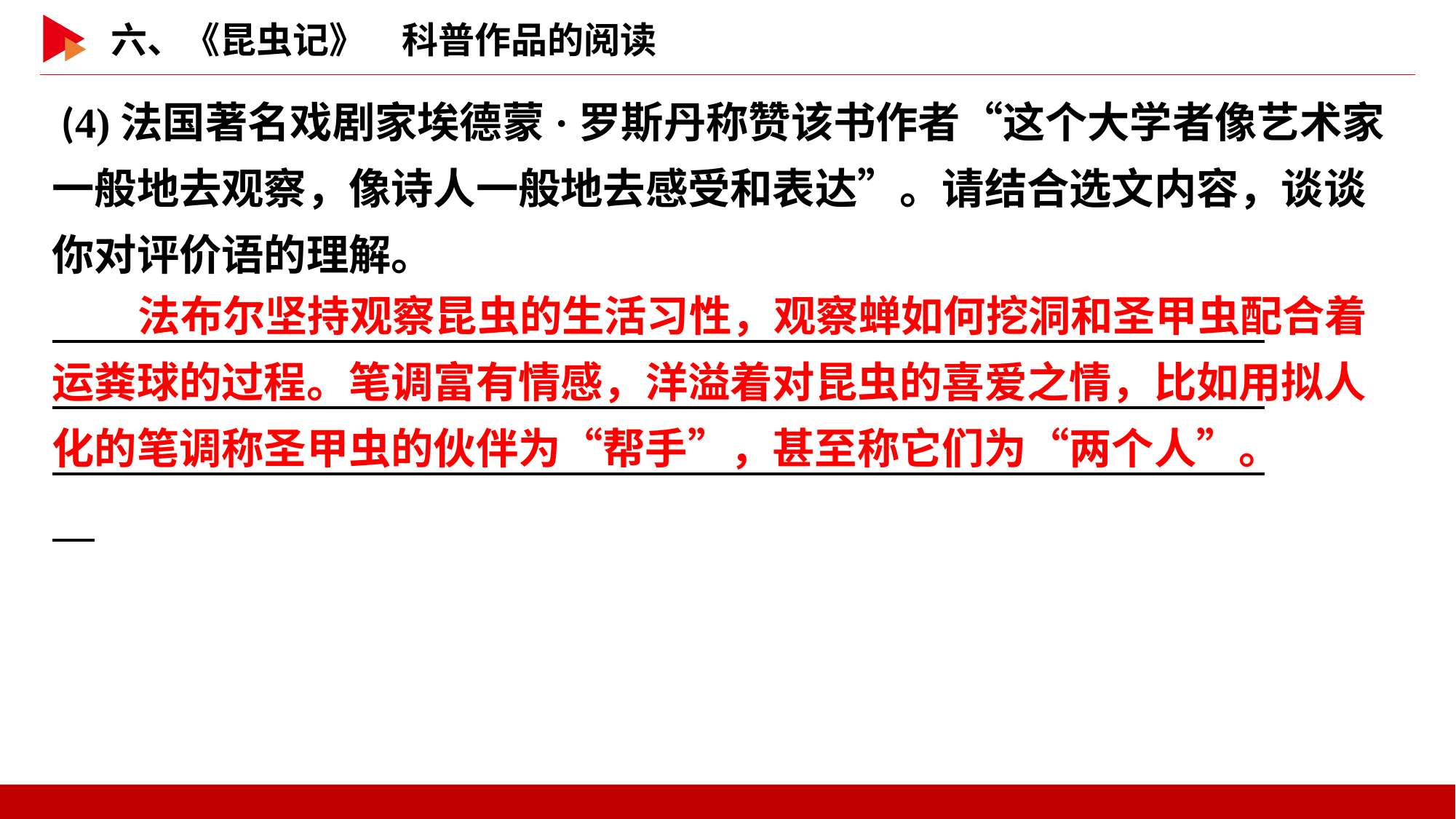

(4)法国著名戏剧家埃德蒙·罗斯丹称赞该书作者“这个大学者像艺术家一般地去观察，像诗人一般地去感受和表达”。请结合选文内容，谈谈你对评价语的理解。

法布尔坚持观察昆虫的生活习性，观察蝉如何挖洞和圣甲虫配合着运粪球的过程。笔调富有情感，洋溢着对昆虫的喜爱之情，比如用拟人化的笔调称圣甲虫的伙伴为“帮手”，甚至称它们为“两个人”。